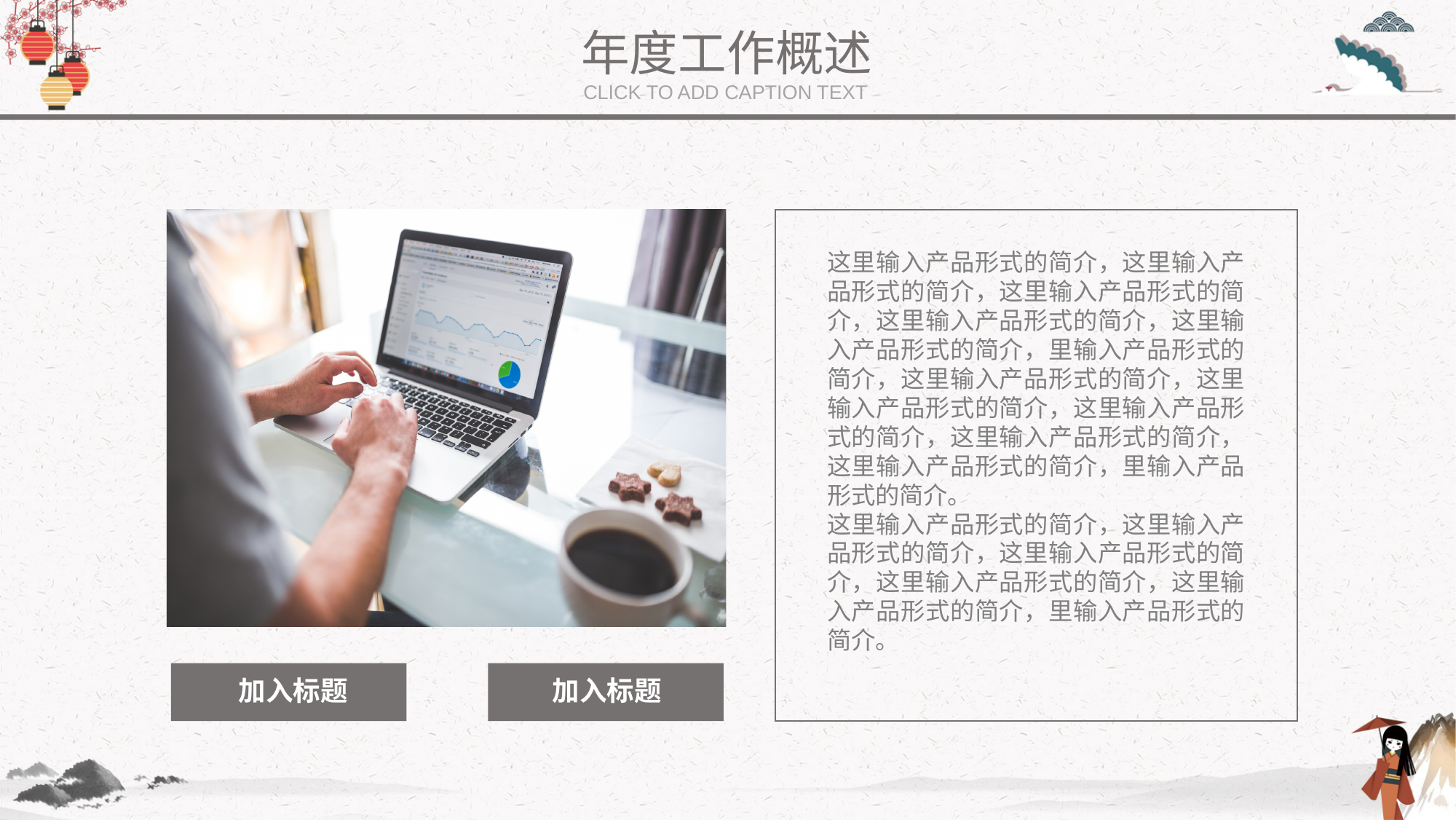

年度工作概述
CLICK TO ADD CAPTION TEXT

这里输入产品形式的简介，这里输入产品形式的简介，这里输入产品形式的简介，这里输入产品形式的简介，这里输入产品形式的简介，里输入产品形式的简介，这里输入产品形式的简介，这里输入产品形式的简介，这里输入产品形式的简介，这里输入产品形式的简介，这里输入产品形式的简介，里输入产品形式的简介。
这里输入产品形式的简介，这里输入产品形式的简介，这里输入产品形式的简介，这里输入产品形式的简介，这里输入产品形式的简介，里输入产品形式的简介。

加入标题
加入标题